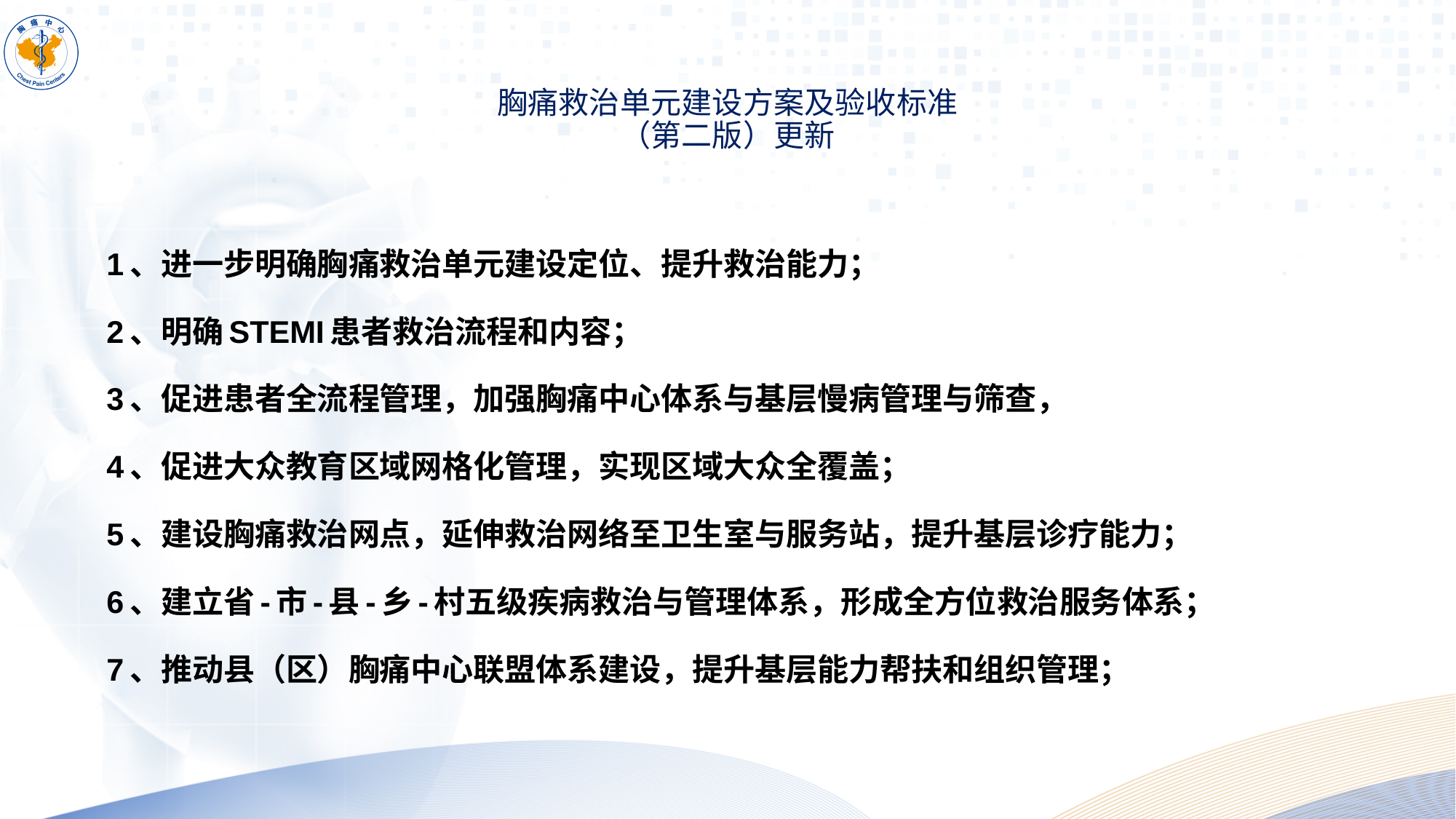

胸痛救治单元建设方案及验收标准
（第二版）更新
1、进一步明确胸痛救治单元建设定位、提升救治能力；
2、明确STEMI患者救治流程和内容；
3、促进患者全流程管理，加强胸痛中心体系与基层慢病管理与筛查，
4、促进大众教育区域网格化管理，实现区域大众全覆盖；
5、建设胸痛救治网点，延伸救治网络至卫生室与服务站，提升基层诊疗能力；
6、建立省-市-县-乡-村五级疾病救治与管理体系，形成全方位救治服务体系；
7、推动县（区）胸痛中心联盟体系建设，提升基层能力帮扶和组织管理；